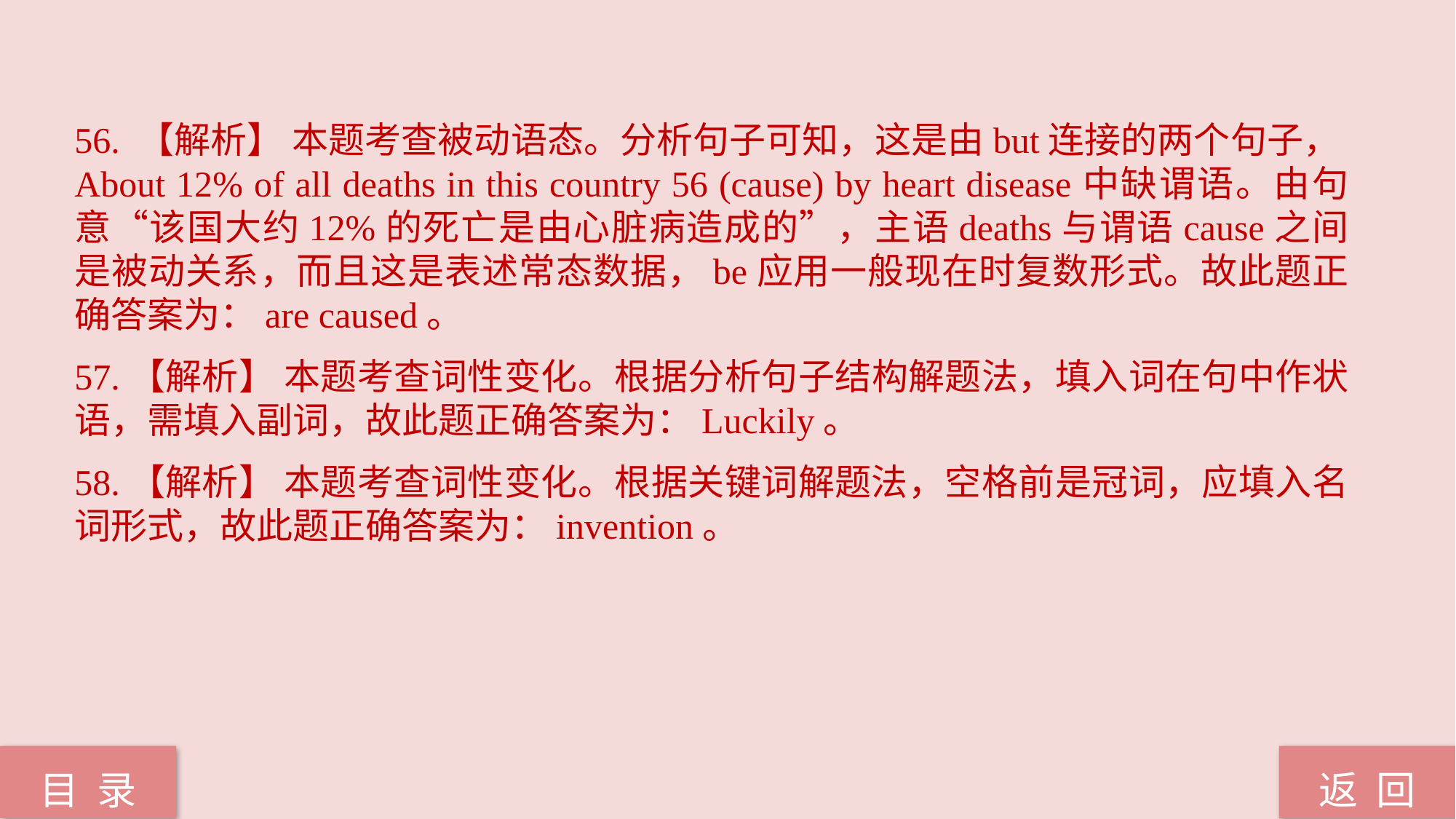

56. 【解析】 本题考查被动语态。分析句子可知，这是由but连接的两个句子，About 12% of all deaths in this country 56 (cause) by heart disease中缺谓语。由句意“该国大约12%的死亡是由心脏病造成的”，主语deaths与谓语cause之间是被动关系，而且这是表述常态数据，be应用一般现在时复数形式。故此题正确答案为：are caused。
57.【解析】 本题考查词性变化。根据分析句子结构解题法，填入词在句中作状语，需填入副词，故此题正确答案为：Luckily。
58.【解析】 本题考查词性变化。根据关键词解题法，空格前是冠词，应填入名词形式，故此题正确答案为：invention。
返  回